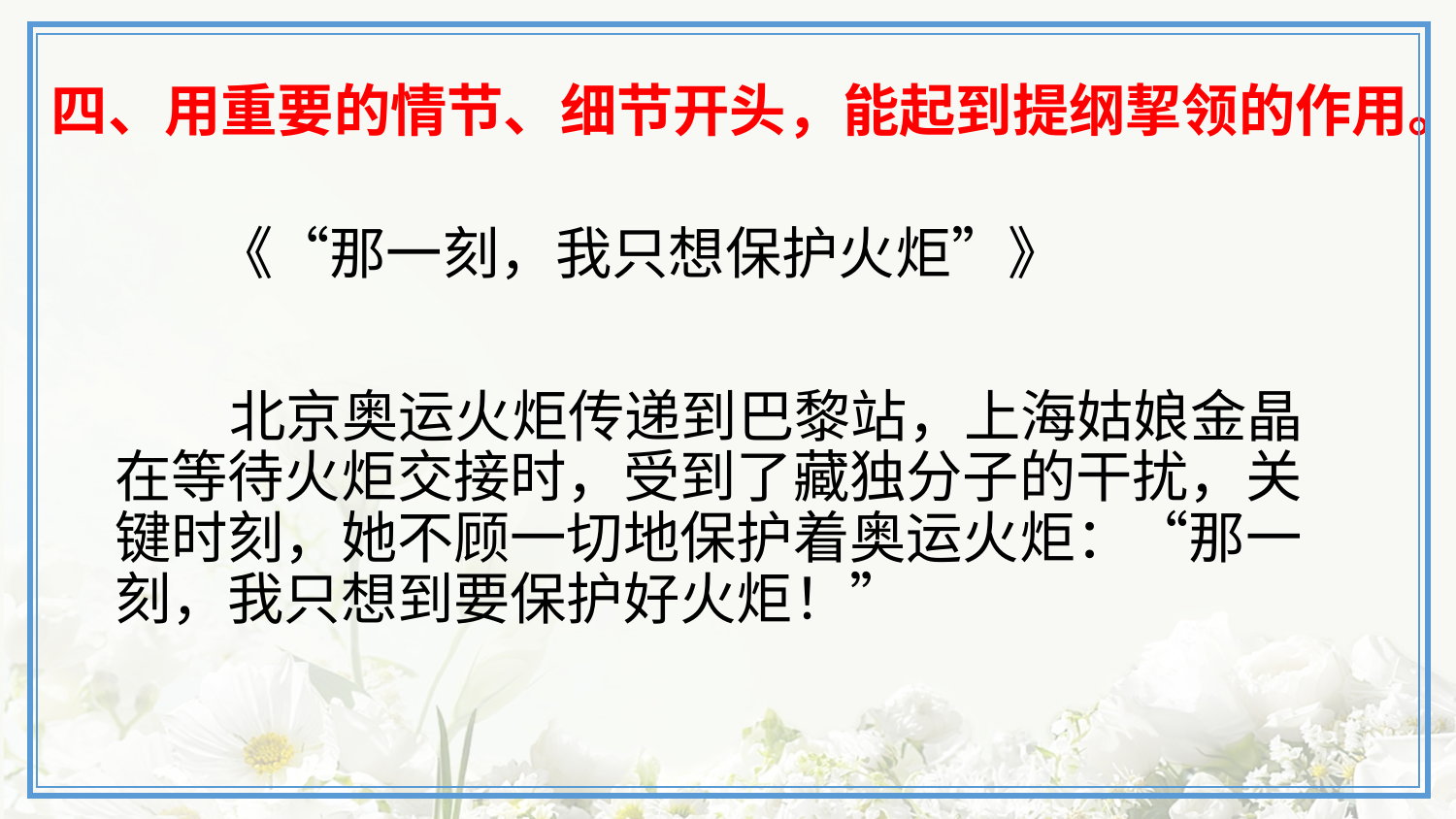

# 四、用重要的情节、细节开头，能起到提纲挈领的作用。

       《“那一刻，我只想保护火炬”》

        北京奥运火炬传递到巴黎站，上海姑娘金晶在等待火炬交接时，受到了藏独分子的干扰，关键时刻，她不顾一切地保护着奥运火炬：“那一刻，我只想到要保护好火炬！”